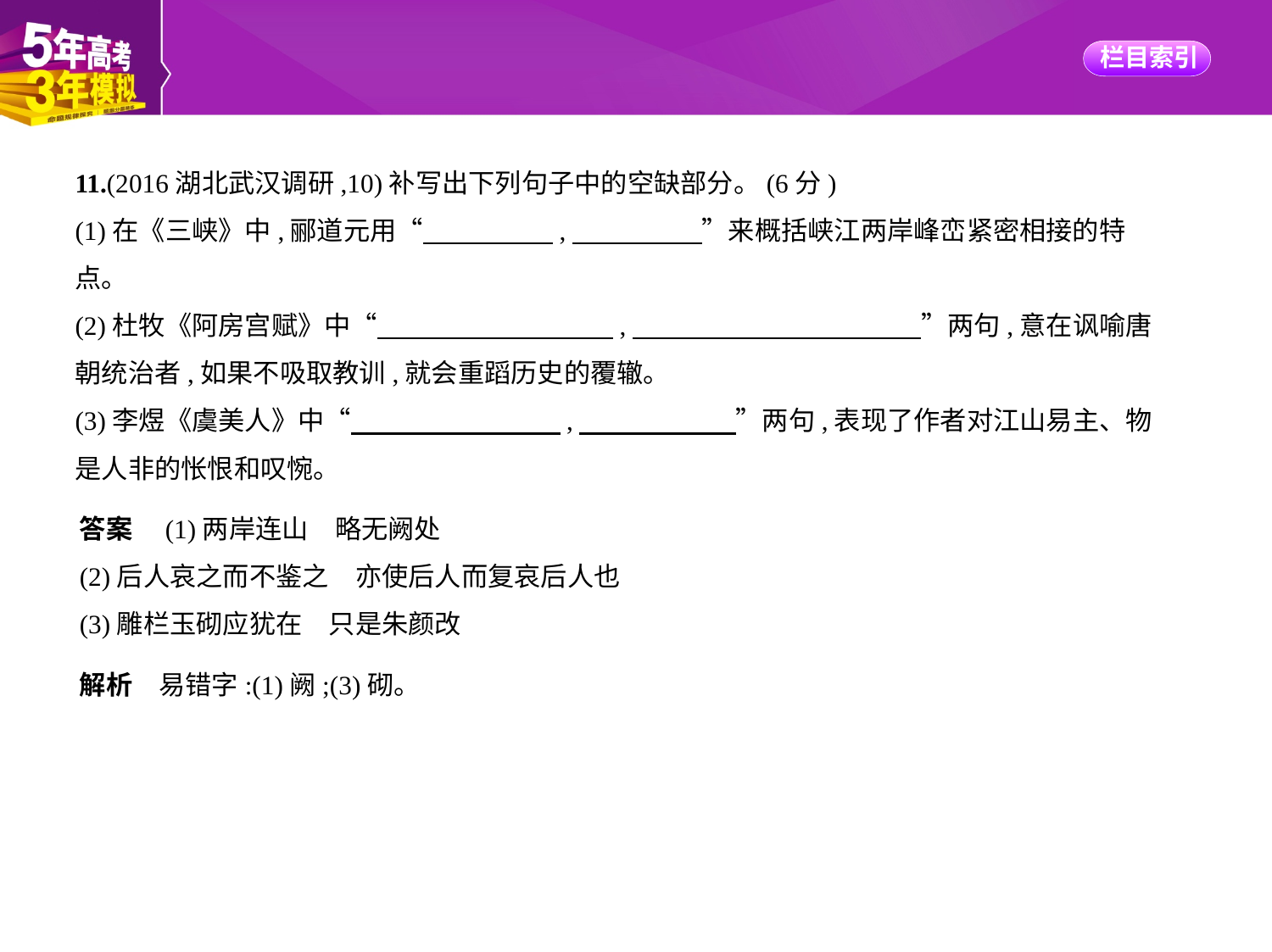

11.(2016湖北武汉调研,10)补写出下列句子中的空缺部分。(6分)
(1)在《三峡》中,郦道元用“　　　　    ,　　　　    ”来概括峡江两岸峰峦紧密相接的特
点。
(2)杜牧《阿房宫赋》中“　　　　　　　　    ,　　　　　　　　　　    ”两句,意在讽喻唐
朝统治者,如果不吸取教训,就会重蹈历史的覆辙。
(3)李煜《虞美人》中“　　　　　　　    ,　　　　　    ”两句,表现了作者对江山易主、物
是人非的怅恨和叹惋。
答案　(1)两岸连山　略无阙处
(2)后人哀之而不鉴之　亦使后人而复哀后人也
(3)雕栏玉砌应犹在　只是朱颜改
解析　易错字:(1)阙;(3)砌。